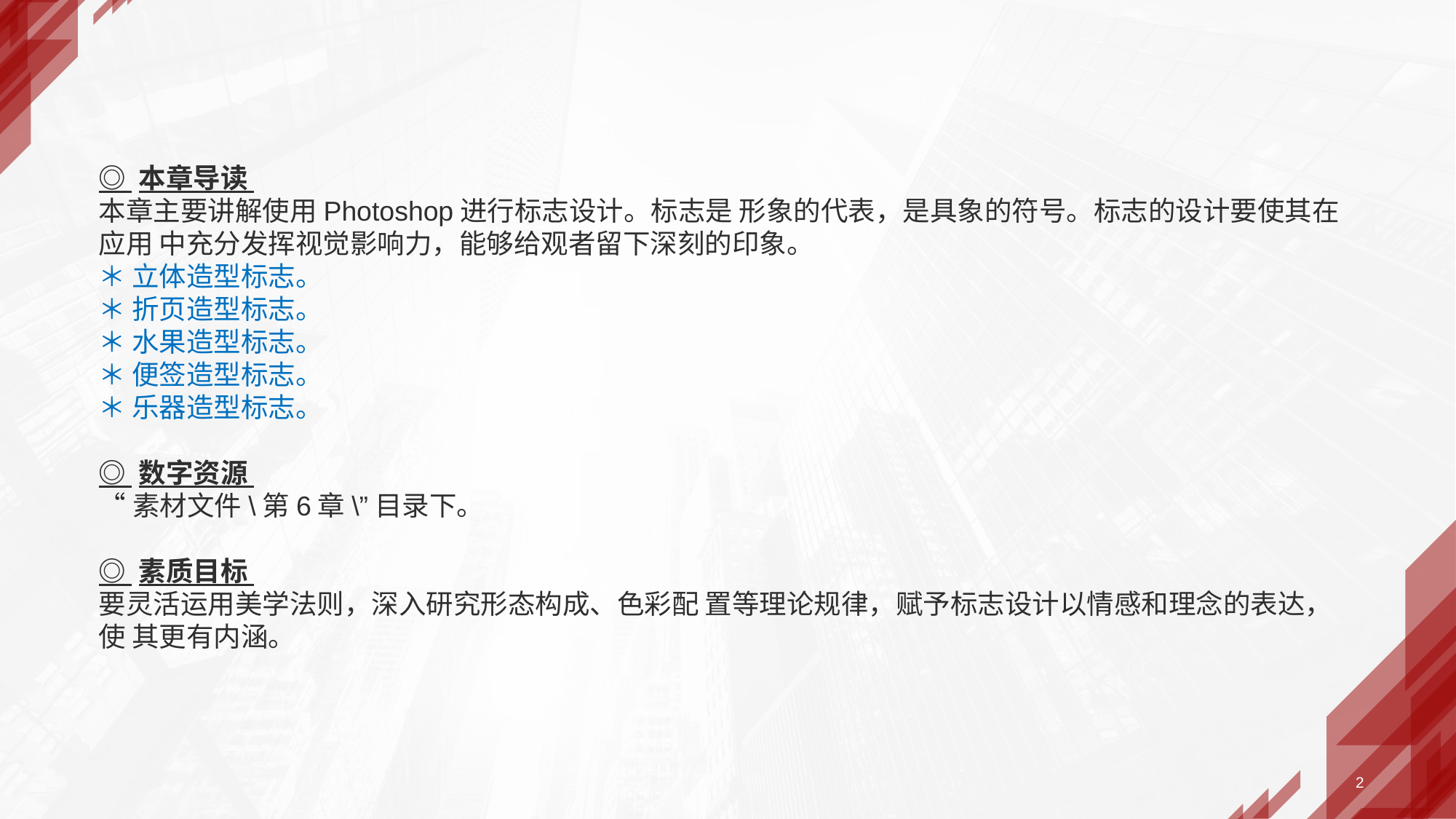

◎ 本章导读
本章主要讲解使用Photoshop进行标志设计。标志是 形象的代表，是具象的符号。标志的设计要使其在应用 中充分发挥视觉影响力，能够给观者留下深刻的印象。
＊ 立体造型标志。
＊ 折页造型标志。
＊ 水果造型标志。
＊ 便签造型标志。
＊ 乐器造型标志。

◎ 数字资源
“素材文件\第6章\”目录下。

◎ 素质目标
要灵活运用美学法则，深入研究形态构成、色彩配 置等理论规律，赋予标志设计以情感和理念的表达，使 其更有内涵。
2